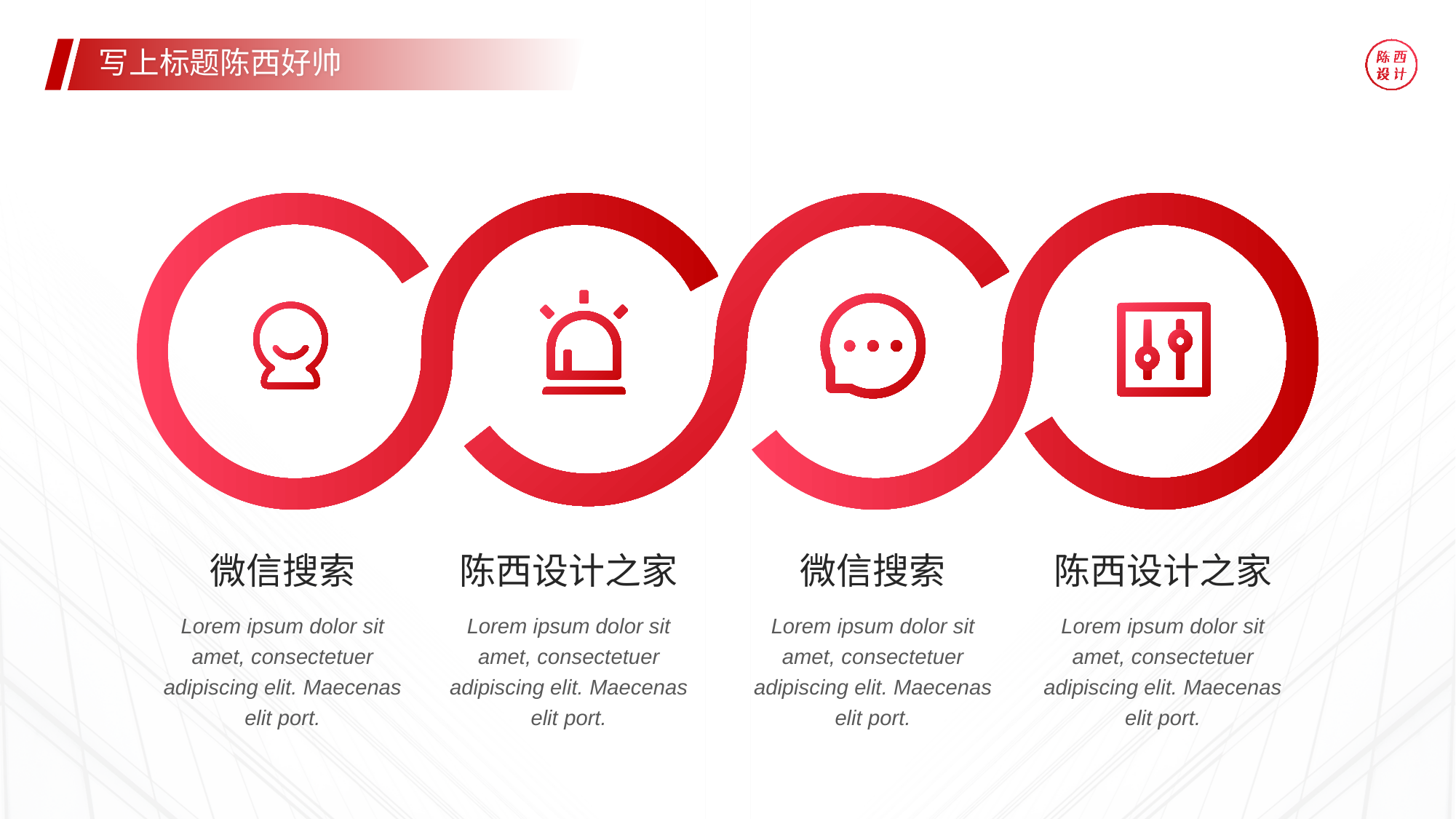

写上标题陈西好帅

微信搜索
陈西设计之家
微信搜索
陈西设计之家
Lorem ipsum dolor sit amet, consectetuer adipiscing elit. Maecenas elit port.
Lorem ipsum dolor sit amet, consectetuer adipiscing elit. Maecenas elit port.
Lorem ipsum dolor sit amet, consectetuer adipiscing elit. Maecenas elit port.
Lorem ipsum dolor sit amet, consectetuer adipiscing elit. Maecenas elit port.